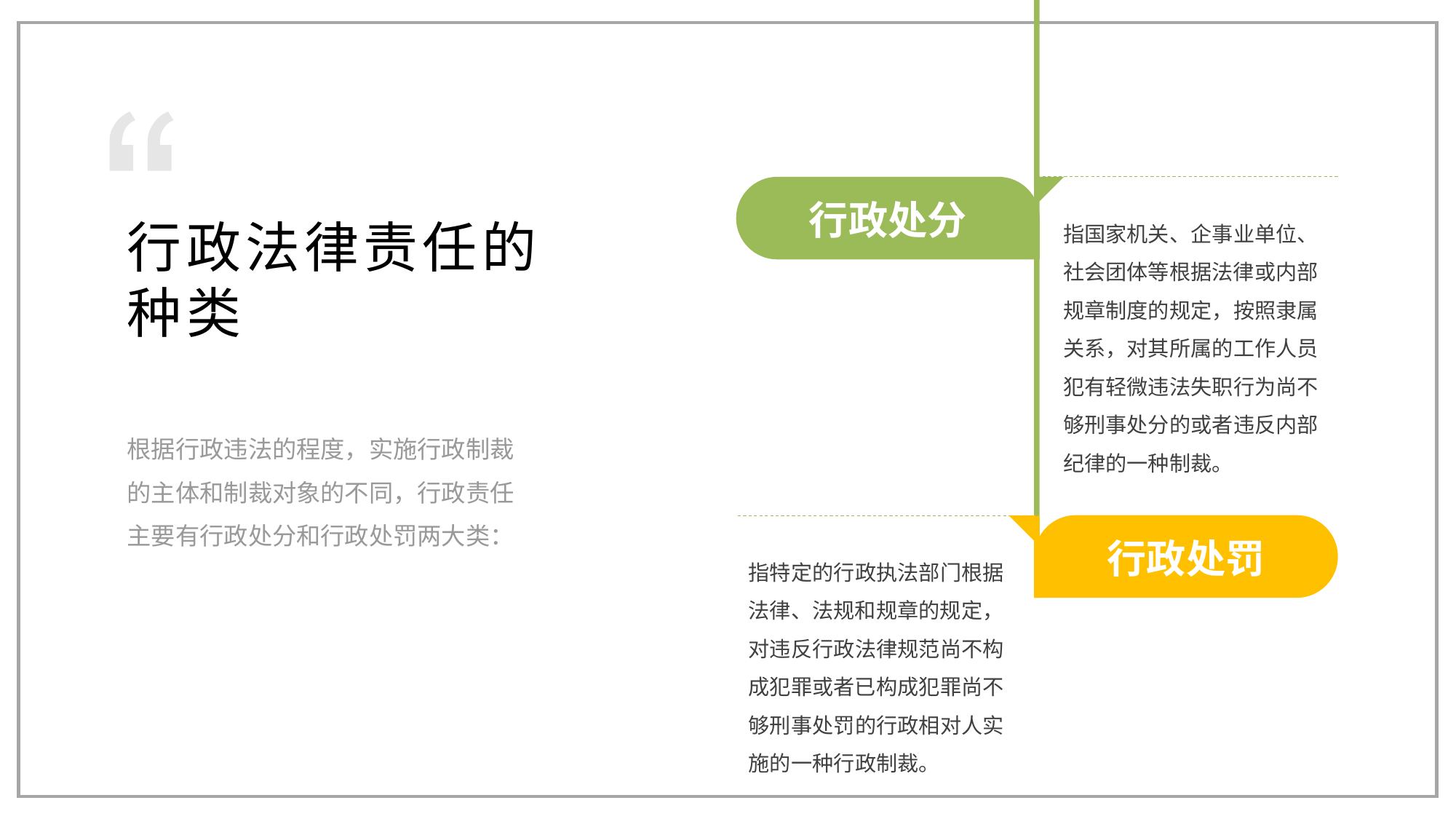

行政处分
指国家机关、企事业单位、社会团体等根据法律或内部规章制度的规定，按照隶属关系，对其所属的工作人员犯有轻微违法失职行为尚不够刑事处分的或者违反内部纪律的一种制裁。
行政法律责任的种类
根据行政违法的程度，实施行政制裁的主体和制裁对象的不同，行政责任主要有行政处分和行政处罚两大类：

行政处罚
指特定的行政执法部门根据法律、法规和规章的规定，对违反行政法律规范尚不构成犯罪或者已构成犯罪尚不够刑事处罚的行政相对人实施的一种行政制裁。